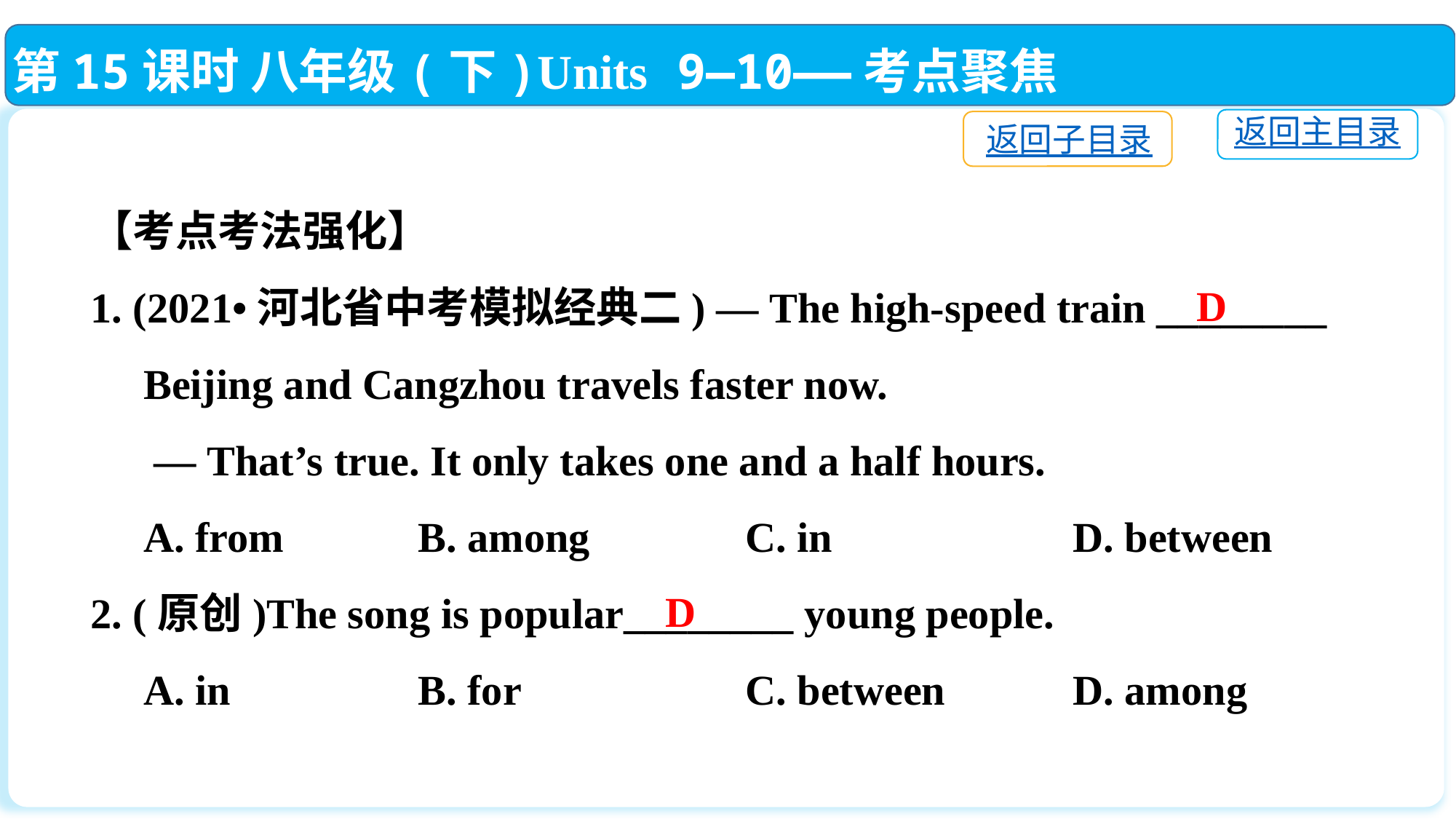

第15课时 八年级(下)Units 9—10——考点聚焦

返回主目录

返回子目录
【考点考法强化】
1. (2021•河北省中考模拟经典二) — The high-speed train ________
     Beijing and Cangzhou travels faster now.
      — That’s true. It only takes one and a half hours.
     A. from		B. among		C. in			D. between
2. (原创)The song is popular________ young people.
     A. in		B. for			C. between		D. among
D
D